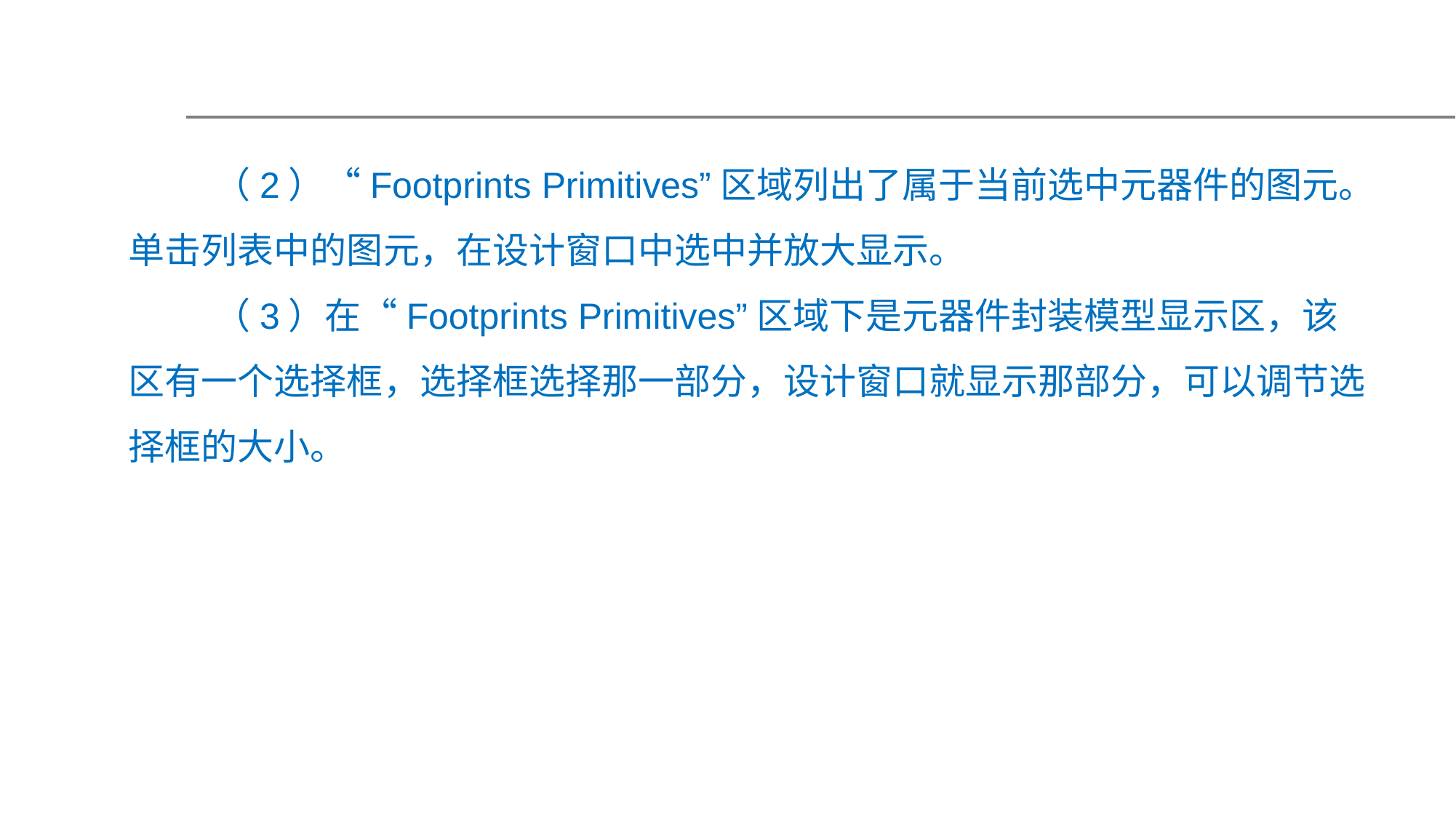

（2）“Footprints Primitives”区域列出了属于当前选中元器件的图元。单击列表中的图元，在设计窗口中选中并放大显示。
（3）在“Footprints Primitives”区域下是元器件封装模型显示区，该区有一个选择框，选择框选择那一部分，设计窗口就显示那部分，可以调节选择框的大小。